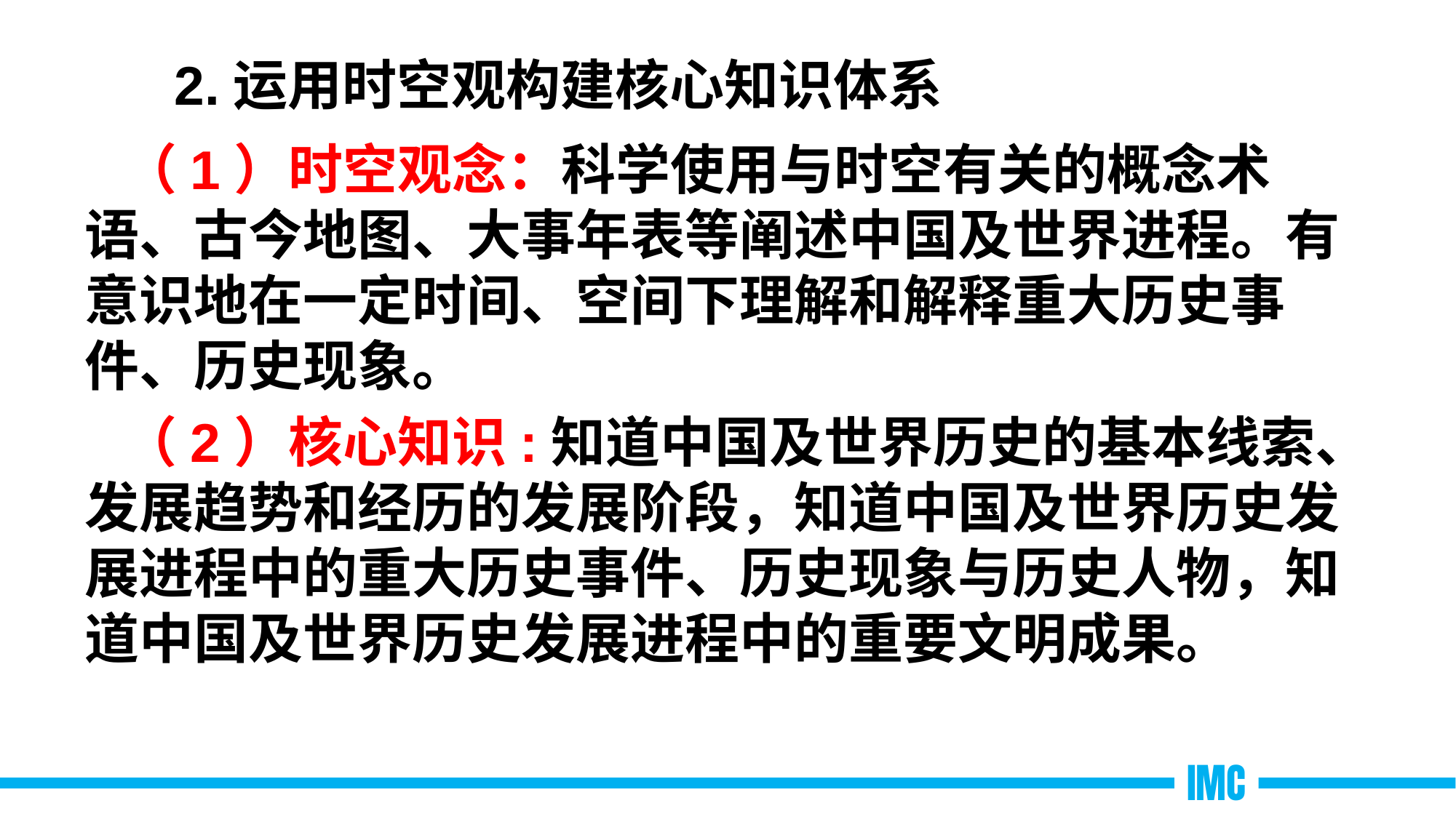

# 2.运用时空观构建核心知识体系
  （1）时空观念：科学使用与时空有关的概念术语、古今地图、大事年表等阐述中国及世界进程。有意识地在一定时间、空间下理解和解释重大历史事件、历史现象。
  （2）核心知识:知道中国及世界历史的基本线索、发展趋势和经历的发展阶段，知道中国及世界历史发展进程中的重大历史事件、历史现象与历史人物，知道中国及世界历史发展进程中的重要文明成果。